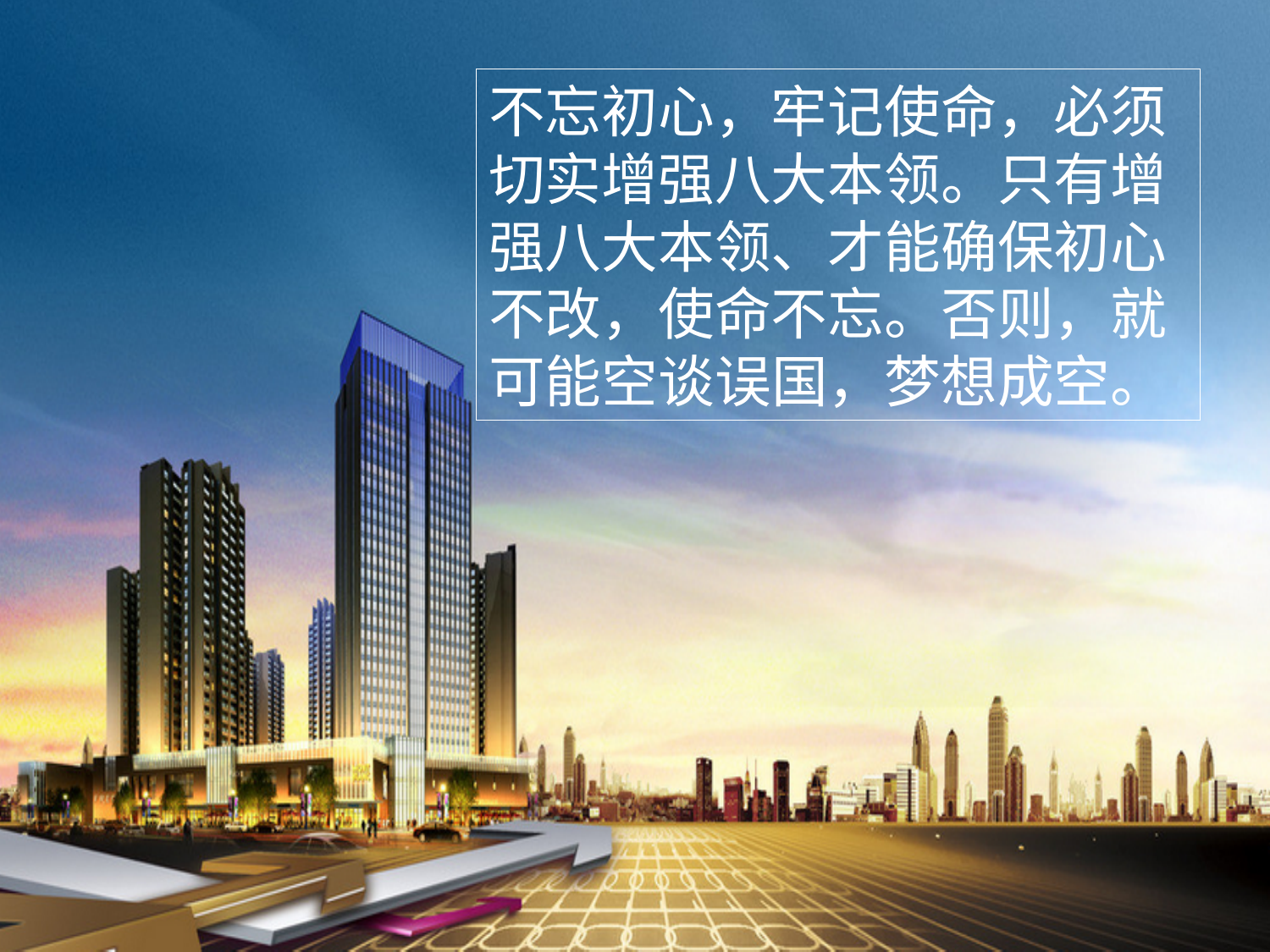

不忘初心，牢记使命，必须切实增强八大本领。只有增强八大本领、才能确保初心不改，使命不忘。否则，就可能空谈误国，梦想成空。